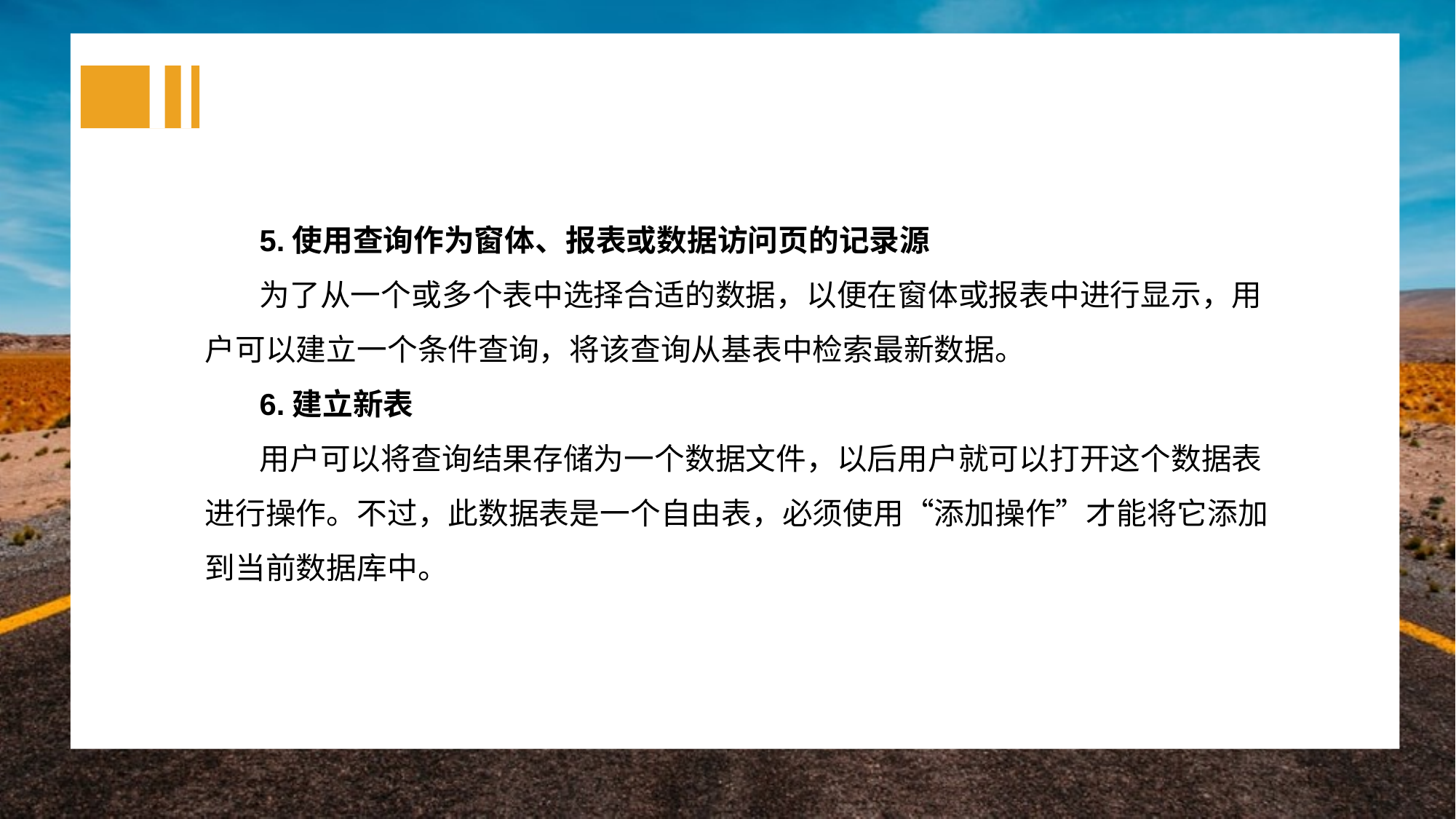

5.使用查询作为窗体、报表或数据访问页的记录源
为了从一个或多个表中选择合适的数据，以便在窗体或报表中进行显示，用户可以建立一个条件查询，将该查询从基表中检索最新数据。
6.建立新表
用户可以将查询结果存储为一个数据文件，以后用户就可以打开这个数据表进行操作。不过，此数据表是一个自由表，必须使用“添加操作”才能将它添加到当前数据库中。